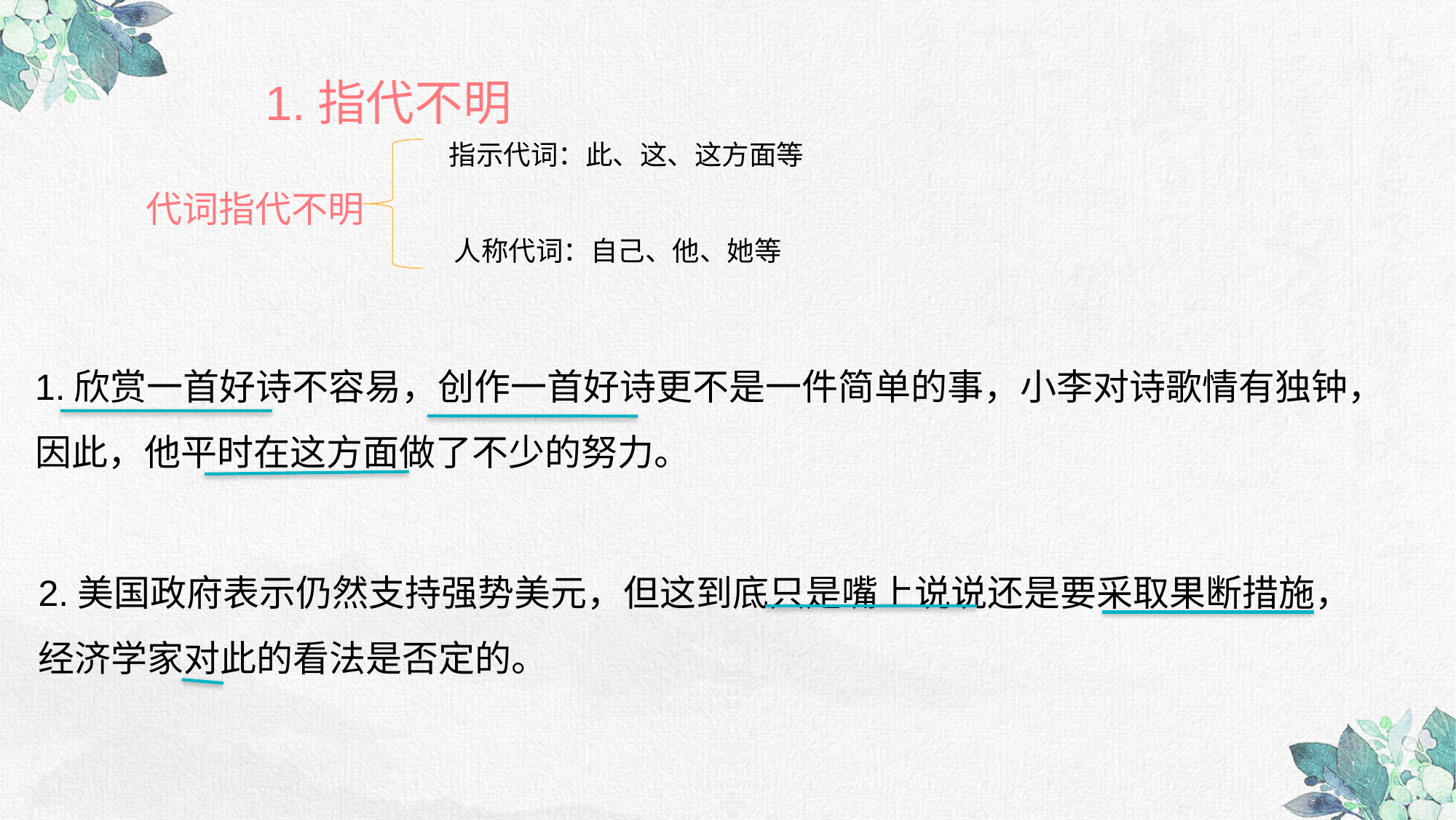

1.指代不明
指示代词：此、这、这方面等

代词指代不明
人称代词：自己、他、她等
1.欣赏一首好诗不容易，创作一首好诗更不是一件简单的事，小李对诗歌情有独钟，因此，他平时在这方面做了不少的努力。
2.美国政府表示仍然支持强势美元，但这到底只是嘴上说说还是要采取果断措施，经济学家对此的看法是否定的。